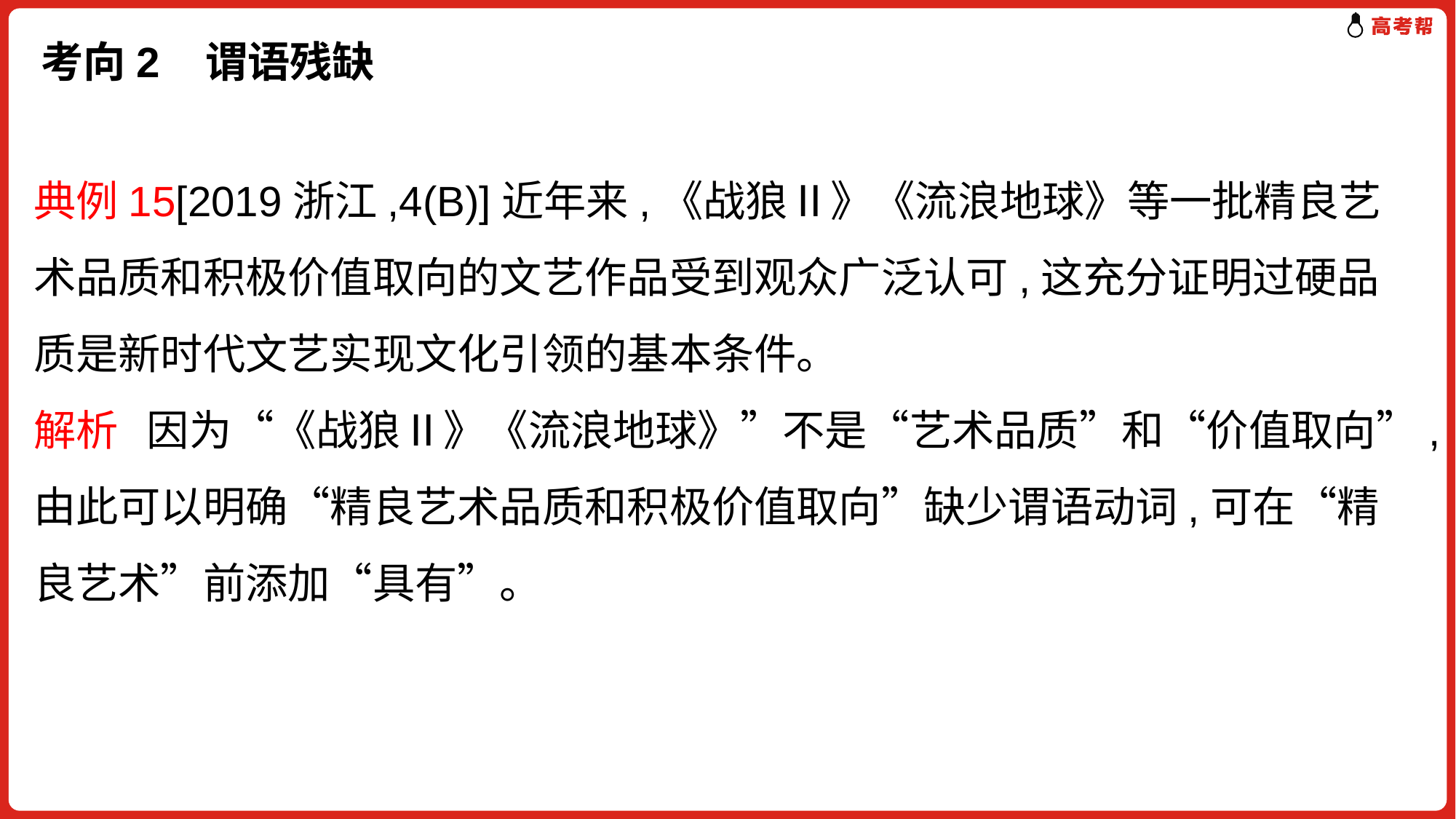

# 考向2   谓语残缺
典例15[2019浙江,4(B)]近年来,《战狼Ⅱ》《流浪地球》等一批精良艺术品质和积极价值取向的文艺作品受到观众广泛认可,这充分证明过硬品质是新时代文艺实现文化引领的基本条件。
解析   因为“《战狼Ⅱ》《流浪地球》”不是“艺术品质”和“价值取向”,由此可以明确“精良艺术品质和积极价值取向”缺少谓语动词,可在“精良艺术”前添加“具有”。